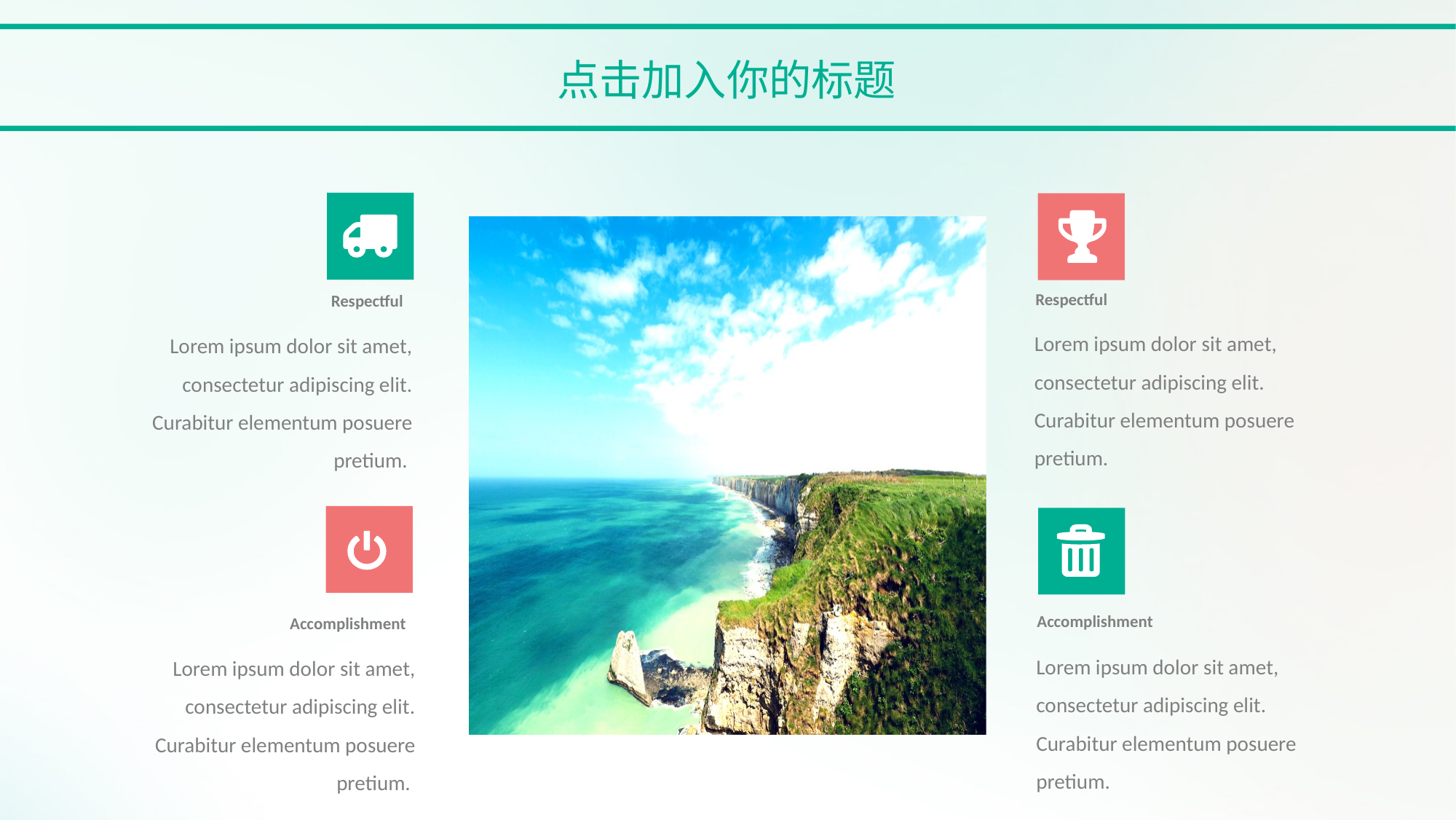

点击加入你的标题

Respectful
Lorem ipsum dolor sit amet, consectetur adipiscing elit. Curabitur elementum posuere pretium.
Respectful
Lorem ipsum dolor sit amet, consectetur adipiscing elit. Curabitur elementum posuere pretium.

Accomplishment
Lorem ipsum dolor sit amet, consectetur adipiscing elit. Curabitur elementum posuere pretium.

Accomplishment
Lorem ipsum dolor sit amet, consectetur adipiscing elit. Curabitur elementum posuere pretium.